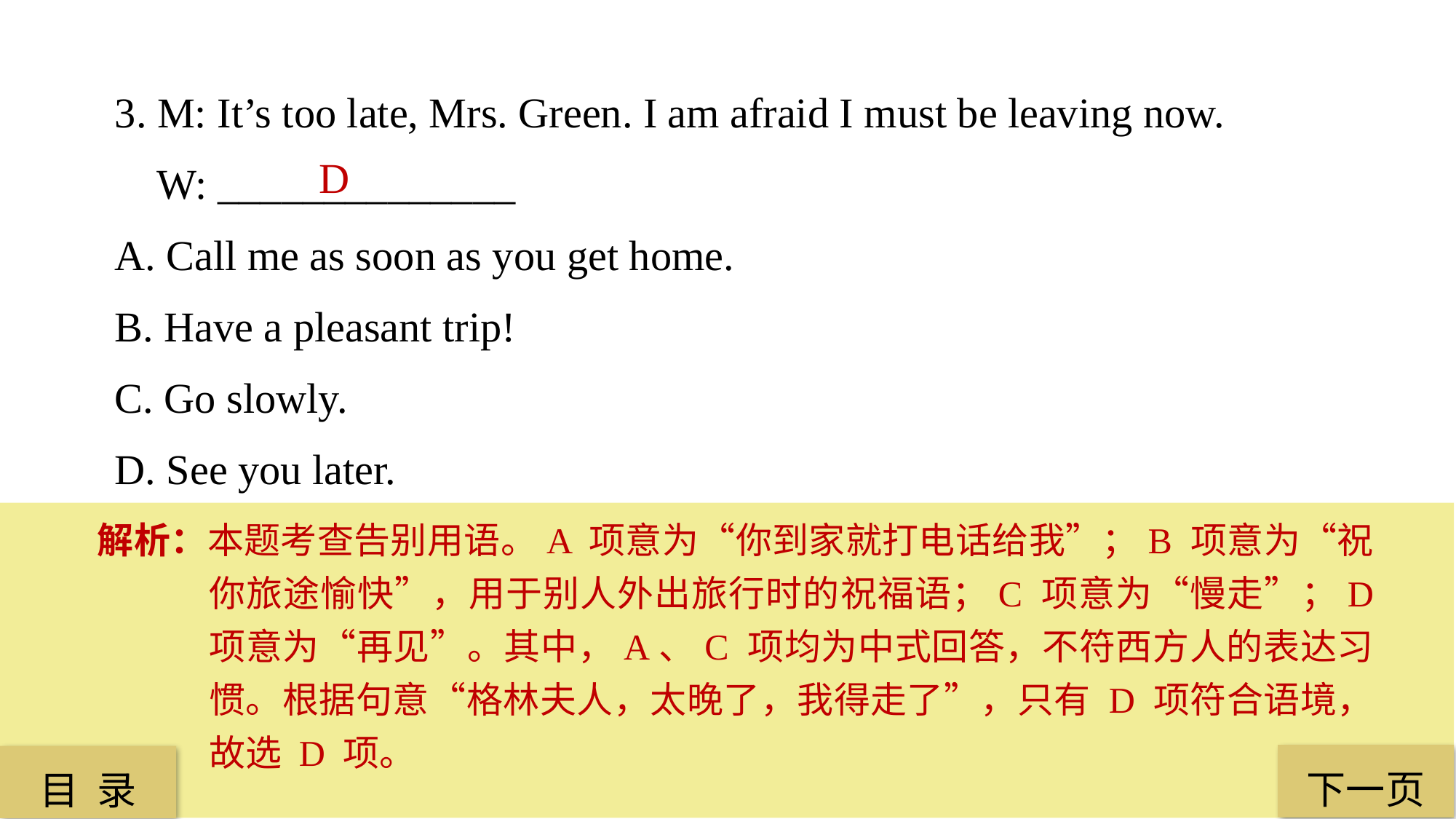

3. M: It’s too late, Mrs. Green. I am afraid I must be leaving now.
    W: ______________
A. Call me as soon as you get home.
B. Have a pleasant trip!
C. Go slowly.
D. See you later.
 D
解析：本题考查告别用语。A 项意为“你到家就打电话给我”；B 项意为“祝你旅途愉快”，用于别人外出旅行时的祝福语；C 项意为“慢走”；D 项意为“再见”。其中，A、C 项均为中式回答，不符西方人的表达习惯。根据句意“格林夫人，太晚了，我得走了”，只有 D 项符合语境，故选 D 项。